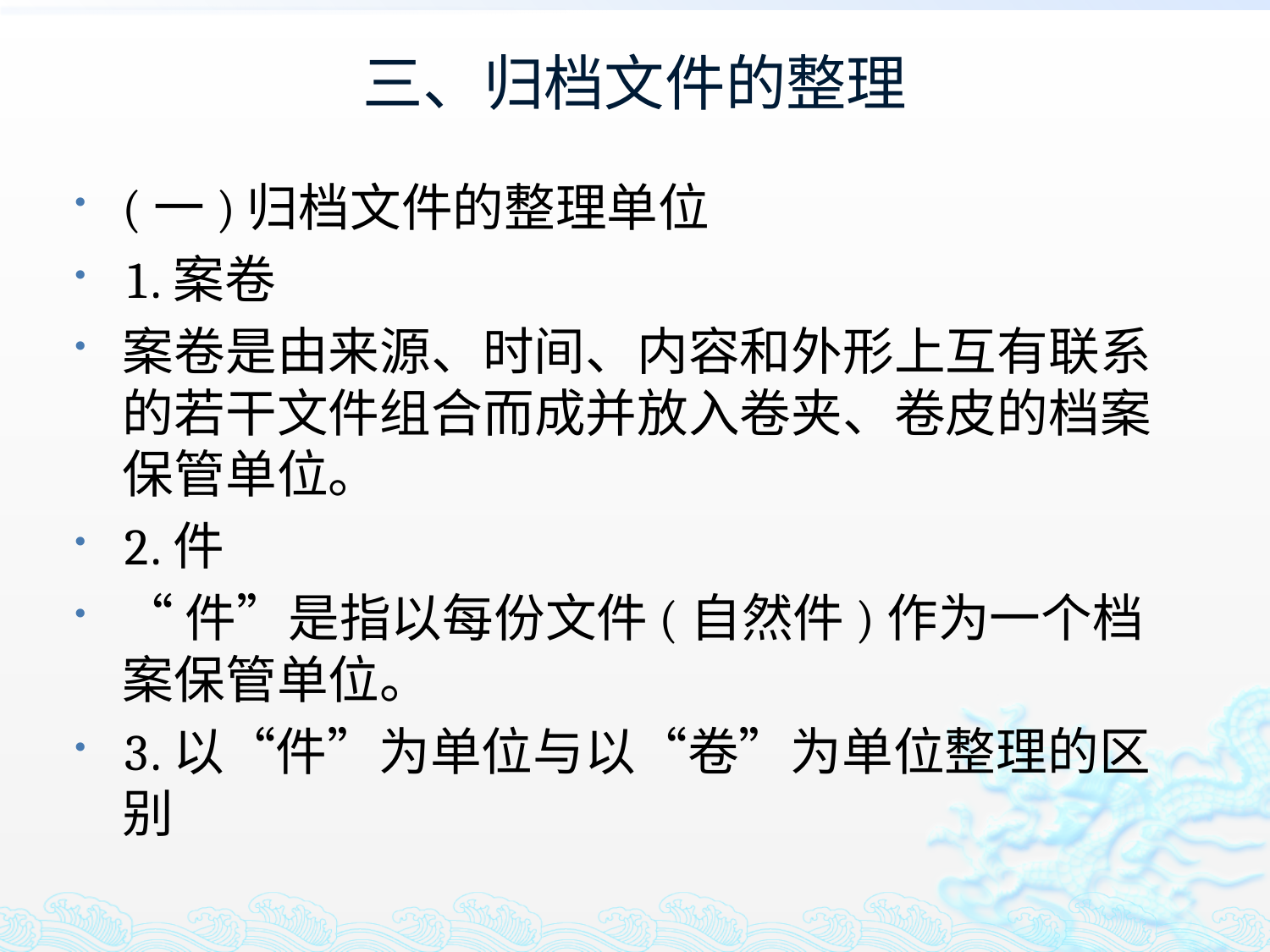

# 三、归档文件的整理
(一)归档文件的整理单位
1.案卷
案卷是由来源、时间、内容和外形上互有联系的若干文件组合而成并放入卷夹、卷皮的档案保管单位。
2.件
“件”是指以每份文件(自然件)作为一个档案保管单位。
3.以“件”为单位与以“卷”为单位整理的区别